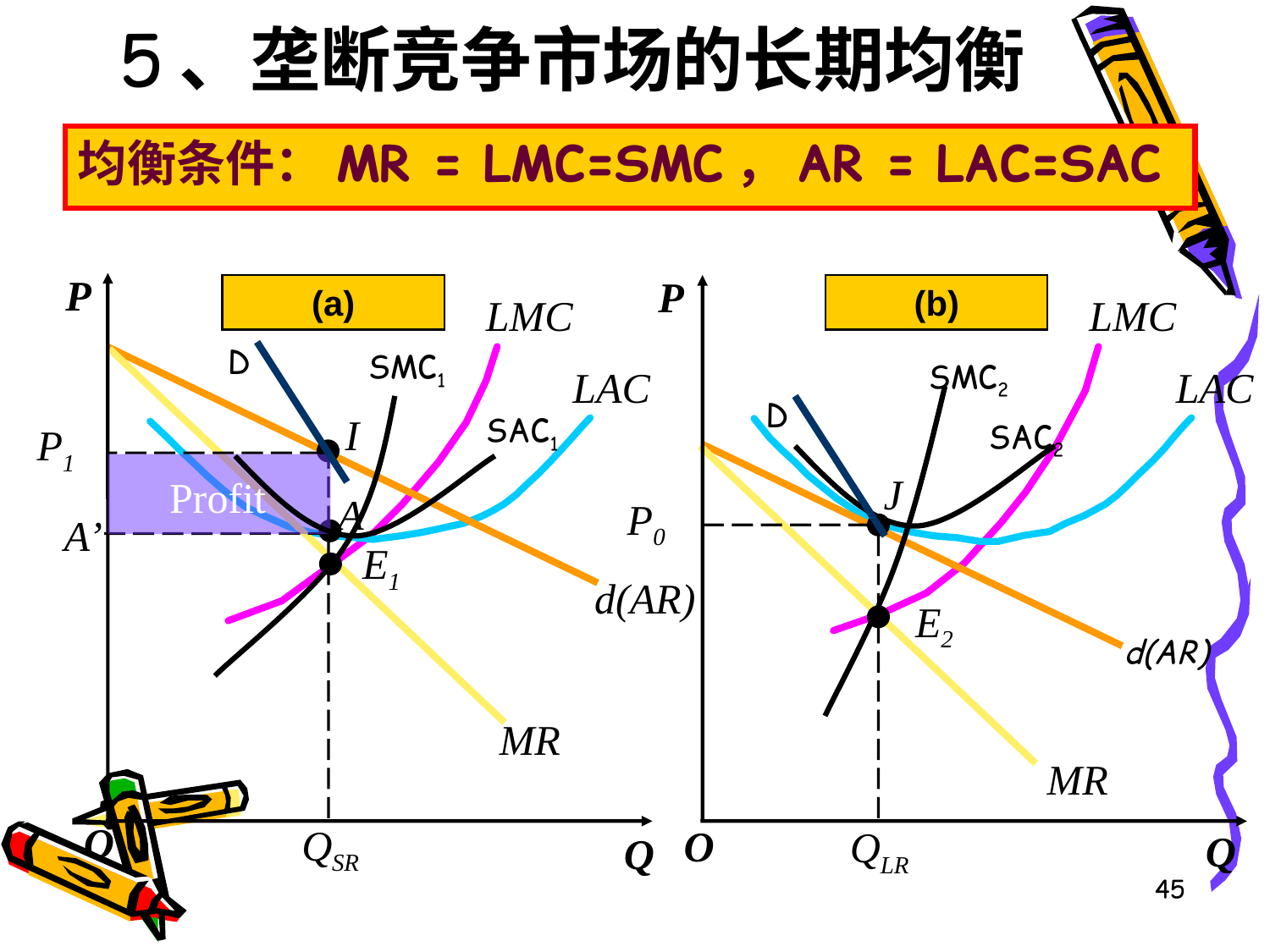

# 5、垄断竞争市场的长期均衡
均衡条件：MR = LMC=SMC，AR = LAC=SAC
P

O

Q
(a)
P

O
Q

(b)
LMC

LAC

LMC

LAC

D

SMC1

d(AR)

MR
SMC2

D

I
P1

A
A’

E1

QSR
SAC1
SAC2

d(AR)

MR

Profit

J
P0

E2

QLR
45